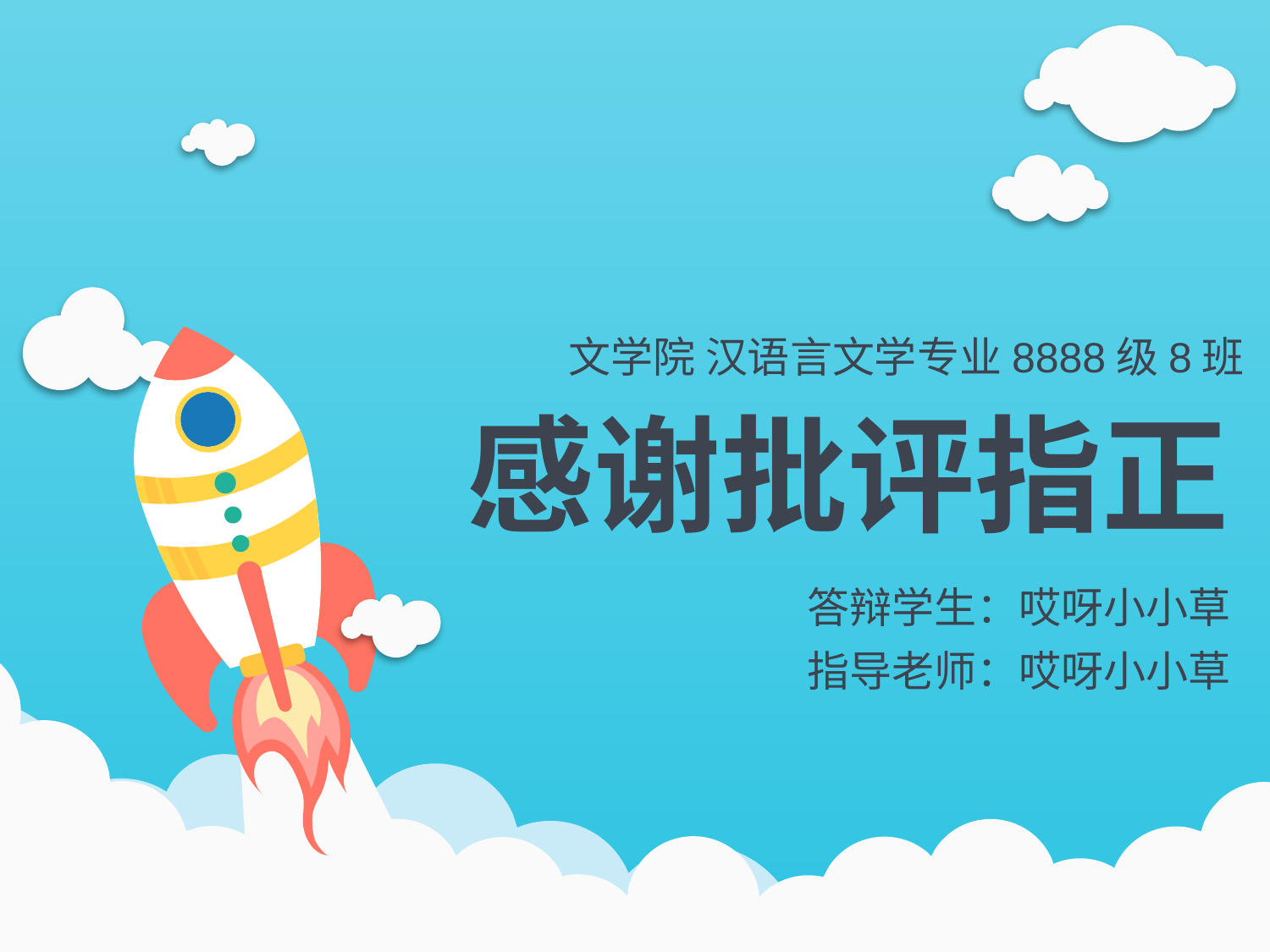

文学院 汉语言文学专业8888级8班
感谢批评指正

答辩学生：哎呀小小草

指导老师：哎呀小小草